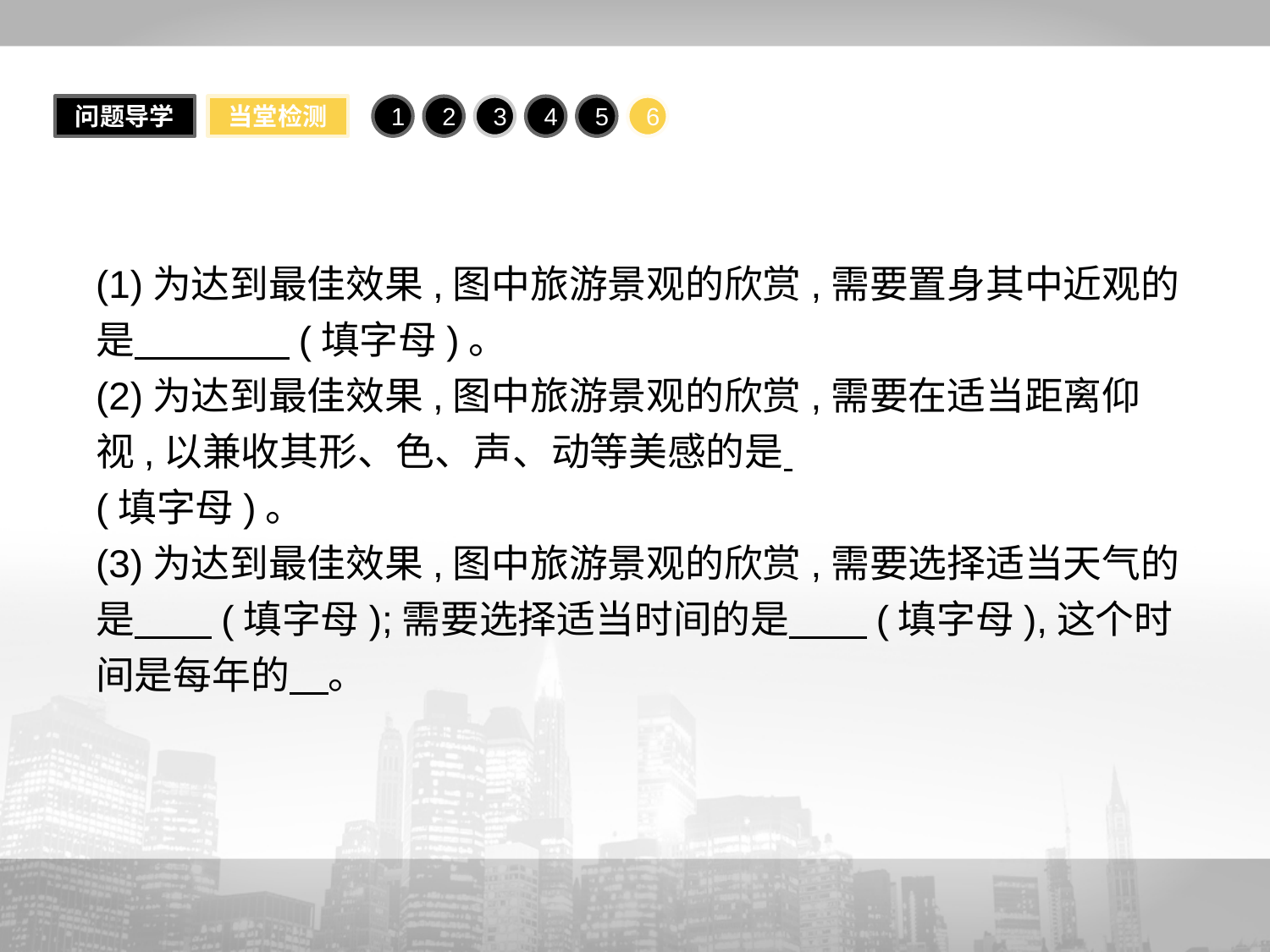

问题导学
当堂检测
1
2
3
4
5
6
(1)为达到最佳效果,图中旅游景观的欣赏,需要置身其中近观的是　　　　(填字母)。
(2)为达到最佳效果,图中旅游景观的欣赏,需要在适当距离仰视,以兼收其形、色、声、动等美感的是
(填字母)。
(3)为达到最佳效果,图中旅游景观的欣赏,需要选择适当天气的是　　(填字母);需要选择适当时间的是　　(填字母),这个时间是每年的　。